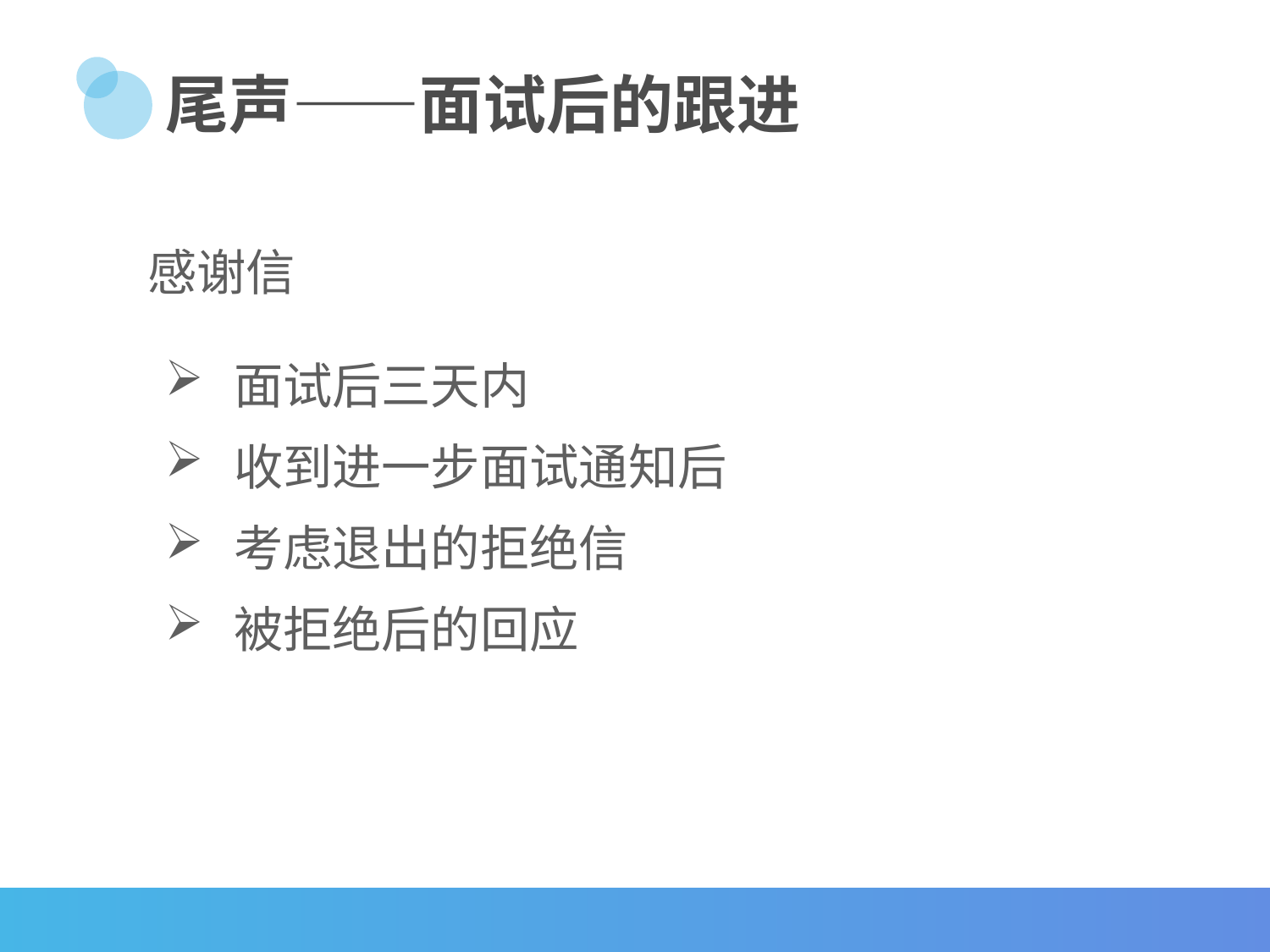

# 尾声——面试后的跟进

    感谢信
面试后三天内
收到进一步面试通知后
考虑退出的拒绝信
被拒绝后的回应